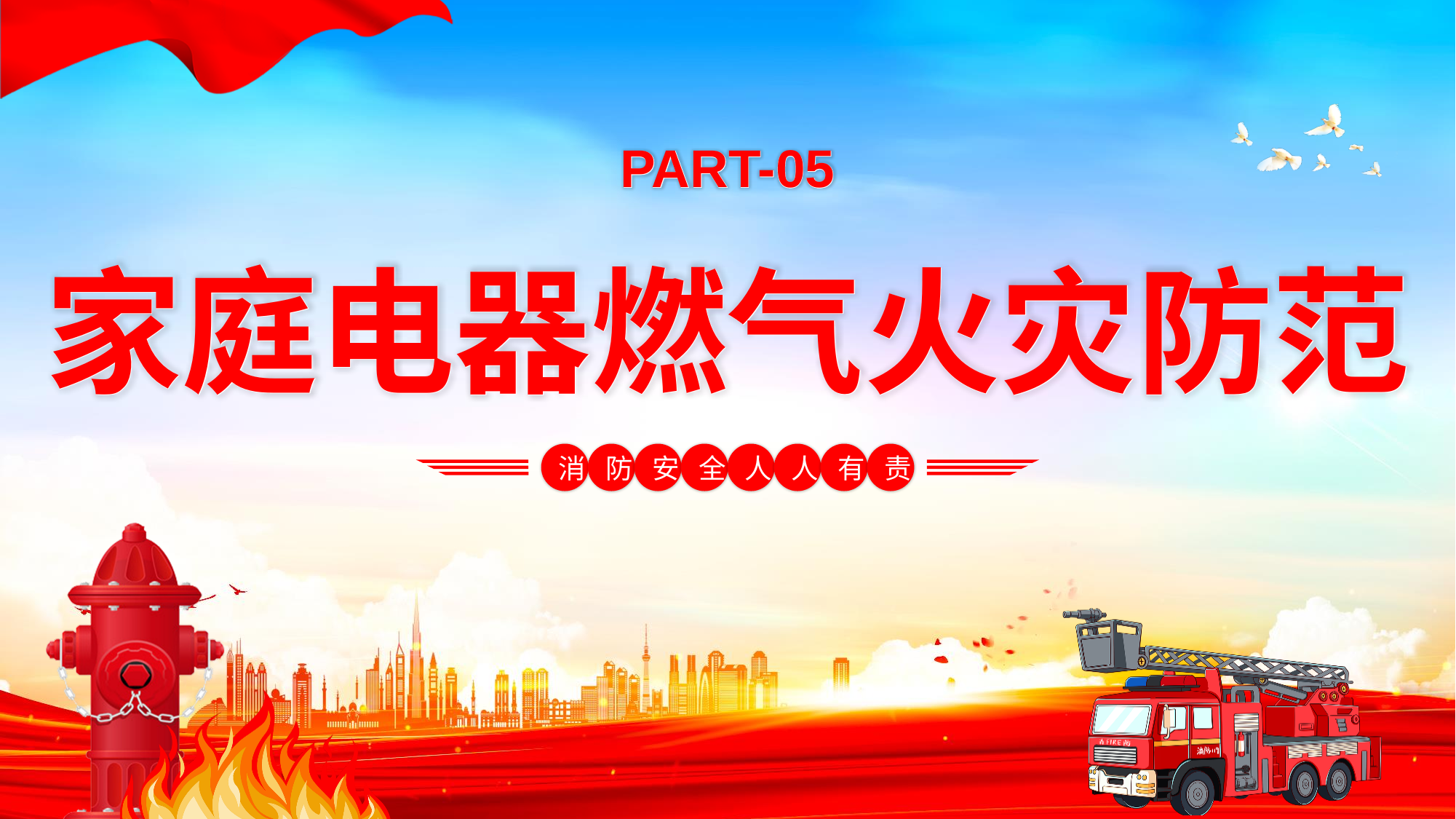

PART-05
PART-05
家庭电器燃气火灾防范
家庭电器燃气火灾防范
消
防
安
全
人
人
有
责